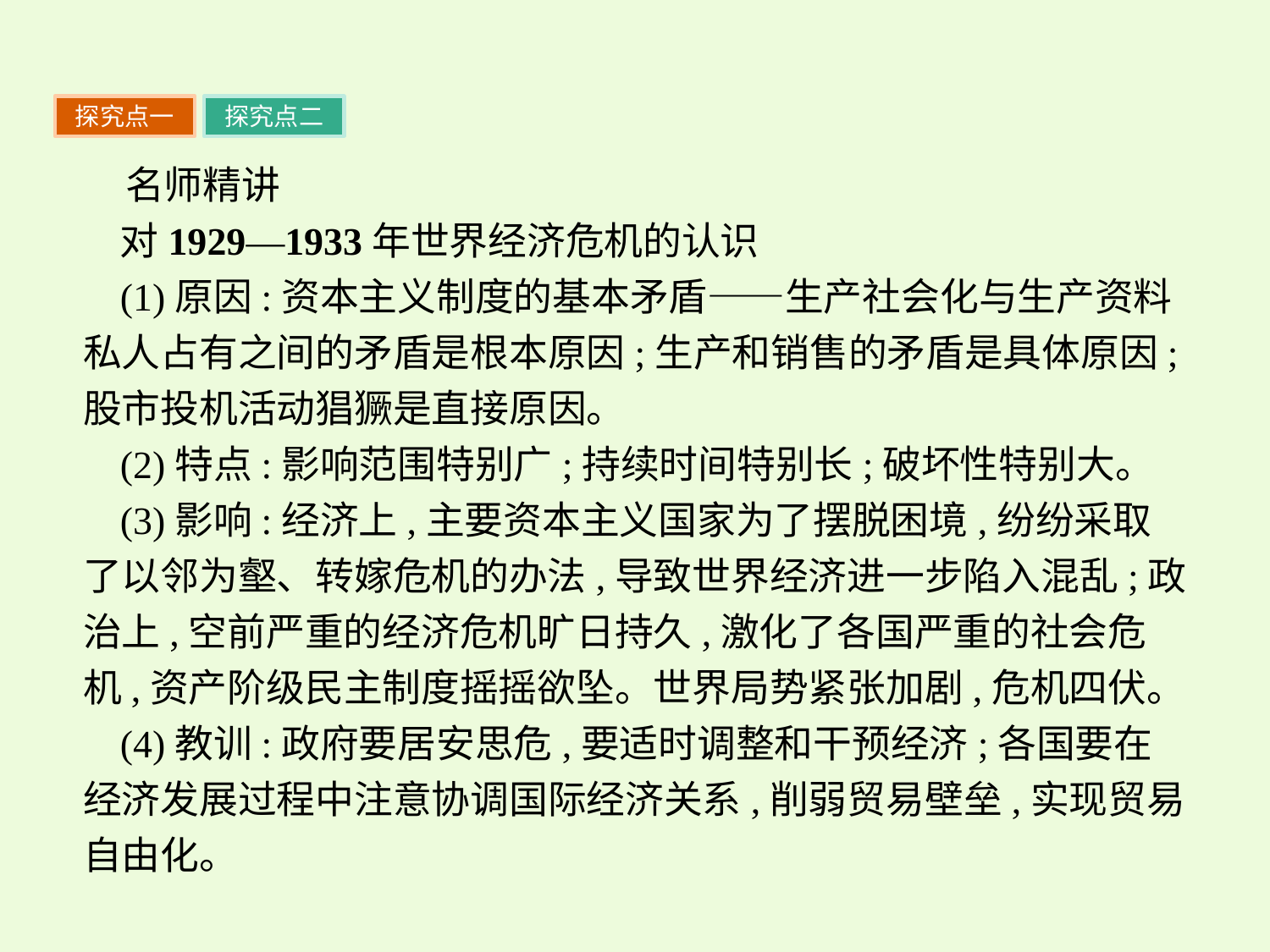

探究点一
探究点二
名师精讲
对1929—1933年世界经济危机的认识
(1)原因:资本主义制度的基本矛盾——生产社会化与生产资料私人占有之间的矛盾是根本原因;生产和销售的矛盾是具体原因;股市投机活动猖獗是直接原因。
(2)特点:影响范围特别广;持续时间特别长;破坏性特别大。
(3)影响:经济上,主要资本主义国家为了摆脱困境,纷纷采取了以邻为壑、转嫁危机的办法,导致世界经济进一步陷入混乱;政治上,空前严重的经济危机旷日持久,激化了各国严重的社会危机,资产阶级民主制度摇摇欲坠。世界局势紧张加剧,危机四伏。
(4)教训:政府要居安思危,要适时调整和干预经济;各国要在经济发展过程中注意协调国际经济关系,削弱贸易壁垒,实现贸易自由化。